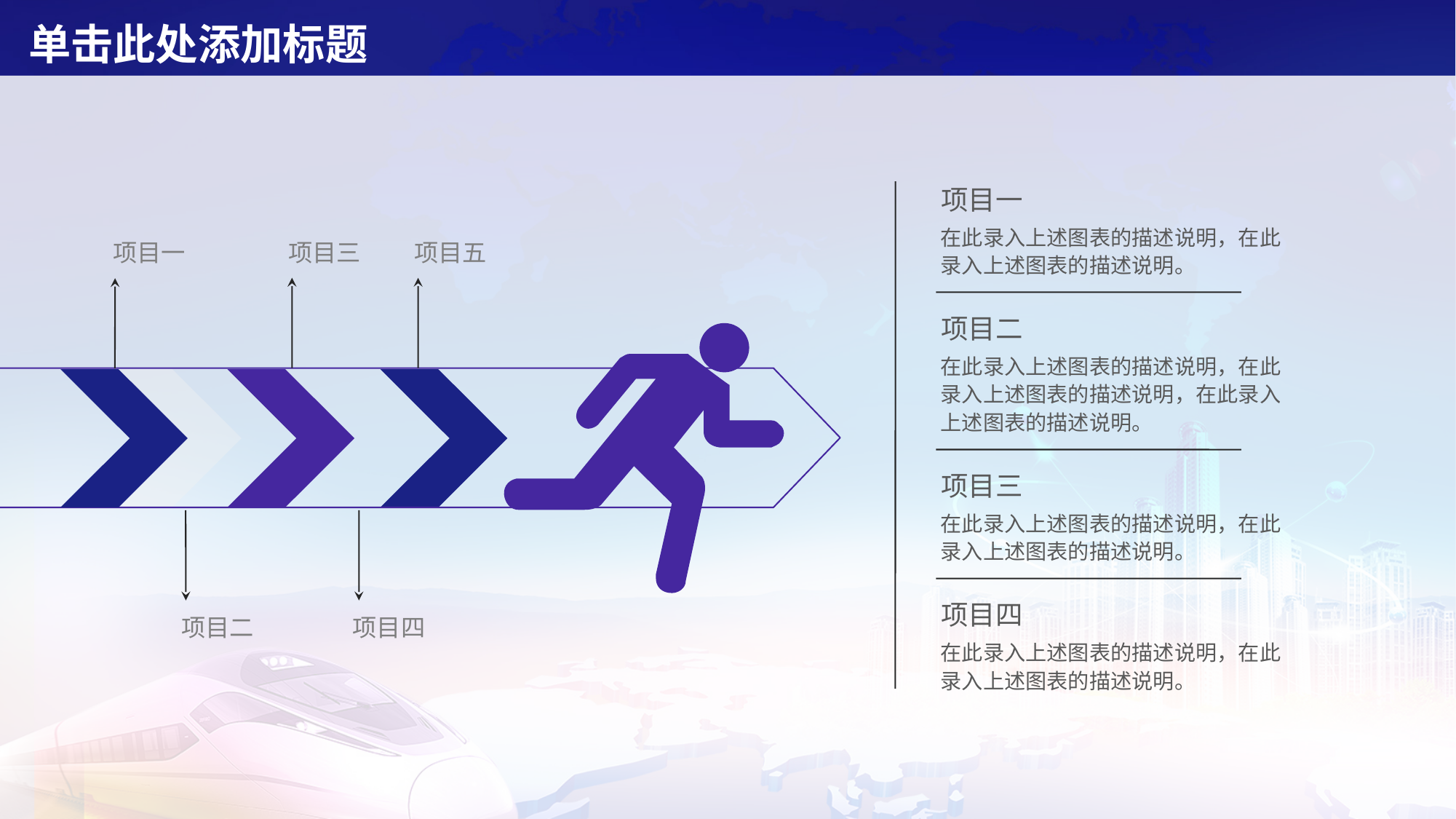

# 单击此处添加标题
项目一
在此录入上述图表的描述说明，在此录入上述图表的描述说明。
项目一
项目三
项目五

项目二

在此录入上述图表的描述说明，在此录入上述图表的描述说明，在此录入上述图表的描述说明。

项目三
在此录入上述图表的描述说明，在此录入上述图表的描述说明。

项目四
项目二
项目四
在此录入上述图表的描述说明，在此录入上述图表的描述说明。